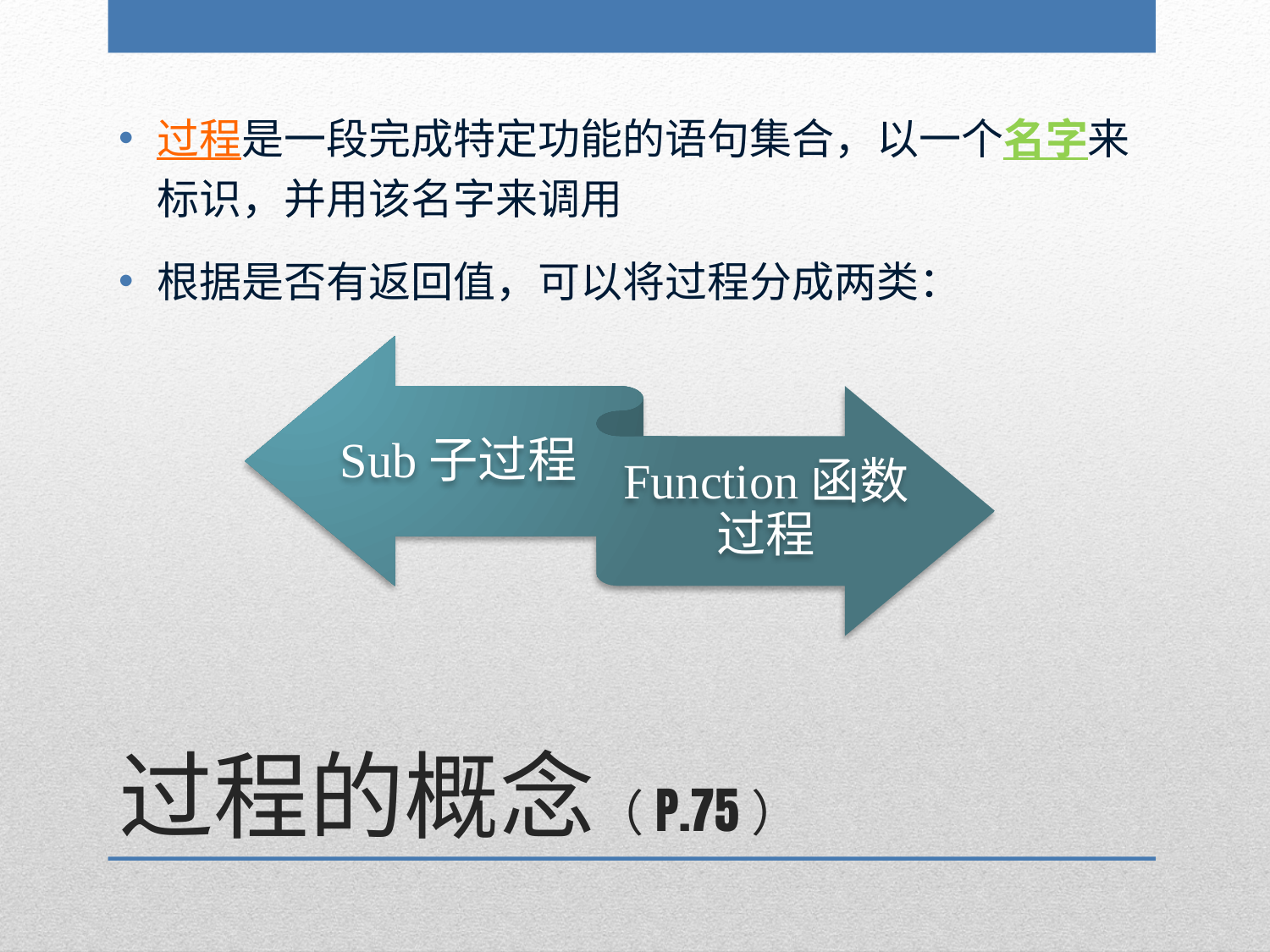

过程是一段完成特定功能的语句集合，以一个名字来标识，并用该名字来调用
根据是否有返回值，可以将过程分成两类：
Sub子过程
Function函数过程
# 过程的概念（P.75）